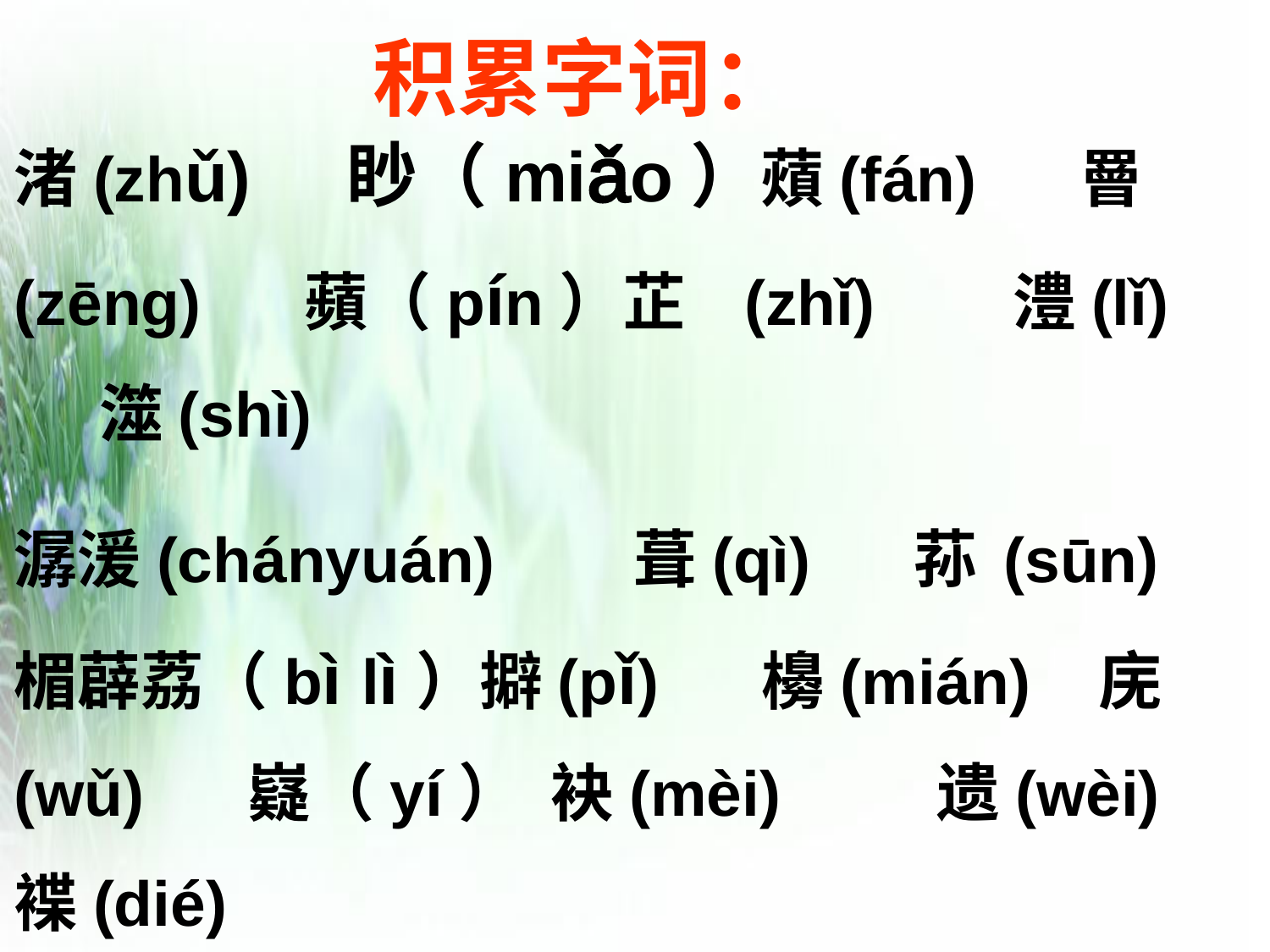

积累字词：
渚(zhǔ)    眇（miǎo）薠(fán)     罾(zēng)     蘋（pín）芷   (zhǐ)       澧(lǐ)       澨(shì)
潺湲(chányuán)       葺(qì)     荪 (sūn) 楣薜荔（bì lì）擗(pǐ)     櫋(mián)   庑(wǔ)     嶷（yí）  袂(mèi)        遗(wèi)  褋(dié)
搴(qiān)    汀(tīng)      橑(lǎo)